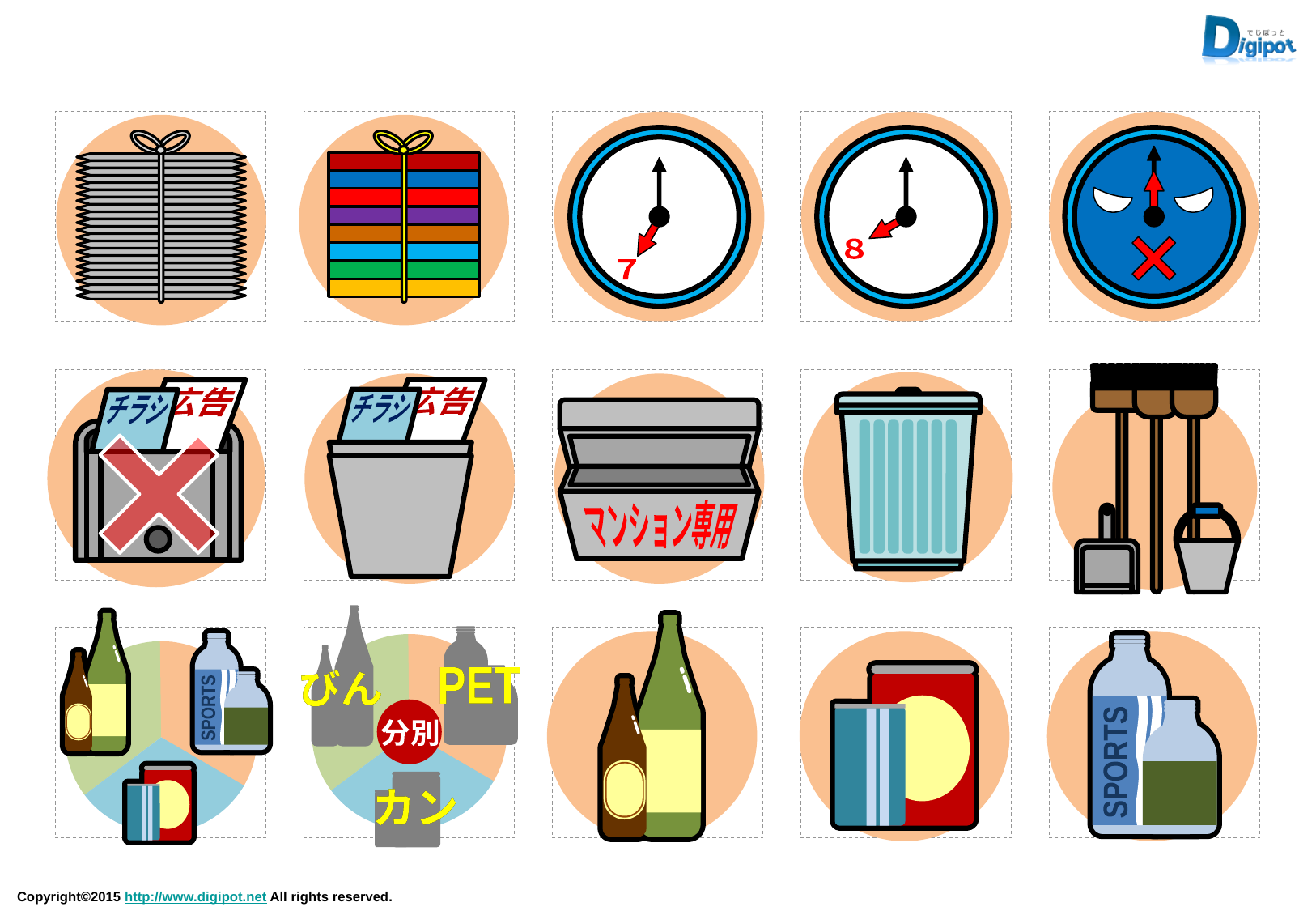

７

８

広告

チラシ

広告

チラシ

マンション専用

PET
びん
カン
PET
びん
カン

分別

SPORTS

SPORTS